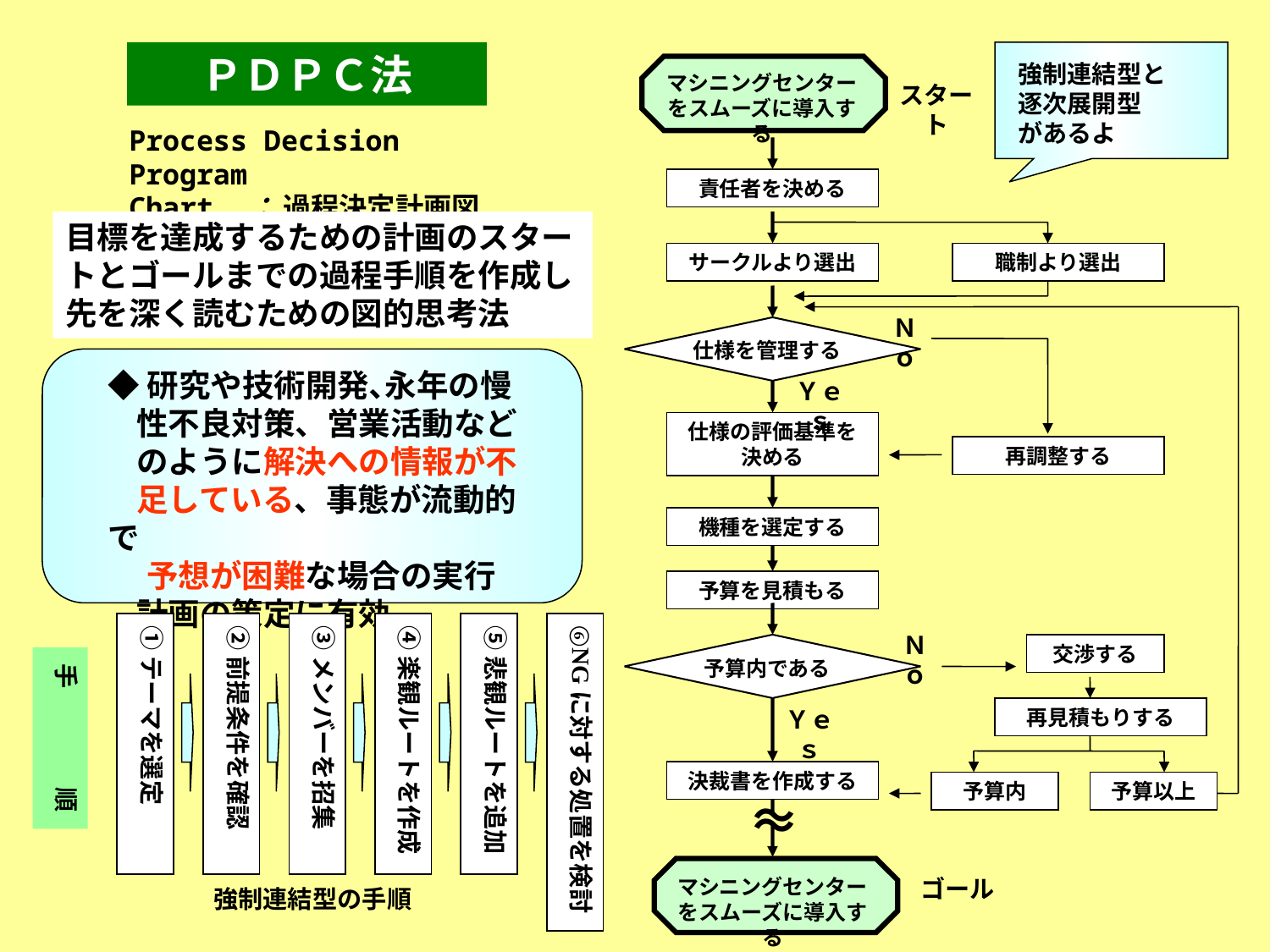

ＰＤＰＣ法

強制連結型と
逐次展開型
があるよ

マシニングセンターをスムーズに導入する
スタート

責任者を決める

サークルより選出
職制より選出

Ｎｏ

仕様を管理する

Ｙｅｓ

仕様の評価基準を決める
再調整する

機種を選定する

予算を見積もる

Ｎｏ

予算内である
交渉する

Ｙｅｓ

再見積もりする

決裁書を作成する
予算内
予算以上
～
～

マシニングセンターをスムーズに導入する
ゴール
Process Decision Program
Chart　： 過程決定計画図
目標を達成するための計画のスタートとゴールまでの過程手順を作成し先を深く読むための図的思考法

◆研究や技術開発､永年の慢
    性不良対策、営業活動など
    のように解決への情報が不
    足している、事態が流動的で
　 予想が困難な場合の実行
    計画の策定に有効。
①テーマを選定
②前提条件を確認
③メンバーを招集
④楽観ルートを作成
⑤悲観ルートを追加
⑥NGに対する処置を検討
手　　　　順

強制連結型の手順